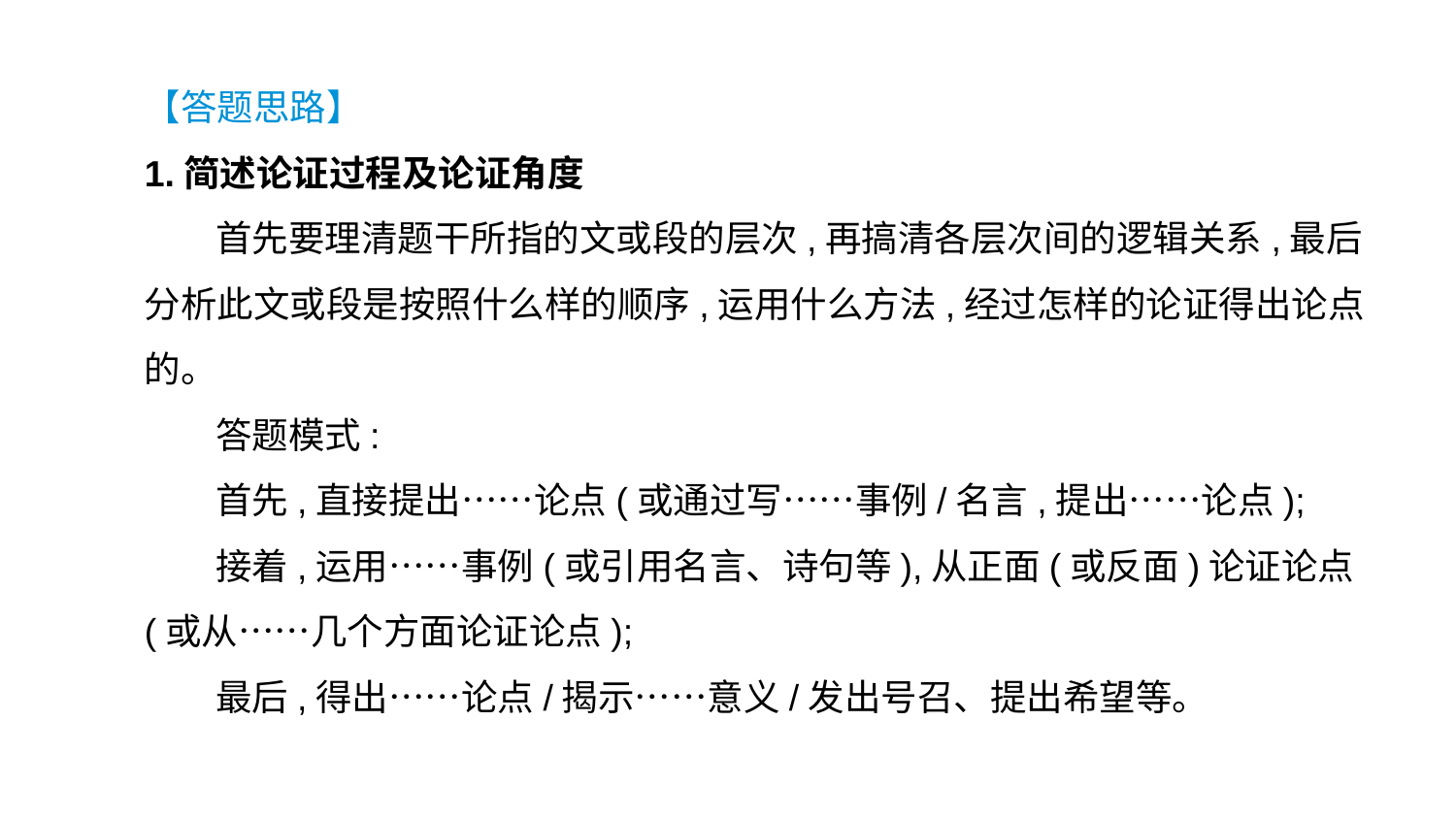

【答题思路】
1.简述论证过程及论证角度
首先要理清题干所指的文或段的层次,再搞清各层次间的逻辑关系,最后分析此文或段是按照什么样的顺序,运用什么方法,经过怎样的论证得出论点的。
答题模式:
首先,直接提出……论点(或通过写……事例/名言,提出……论点);
接着,运用……事例(或引用名言、诗句等),从正面(或反面)论证论点(或从……几个方面论证论点);
最后,得出……论点/揭示……意义/发出号召、提出希望等。